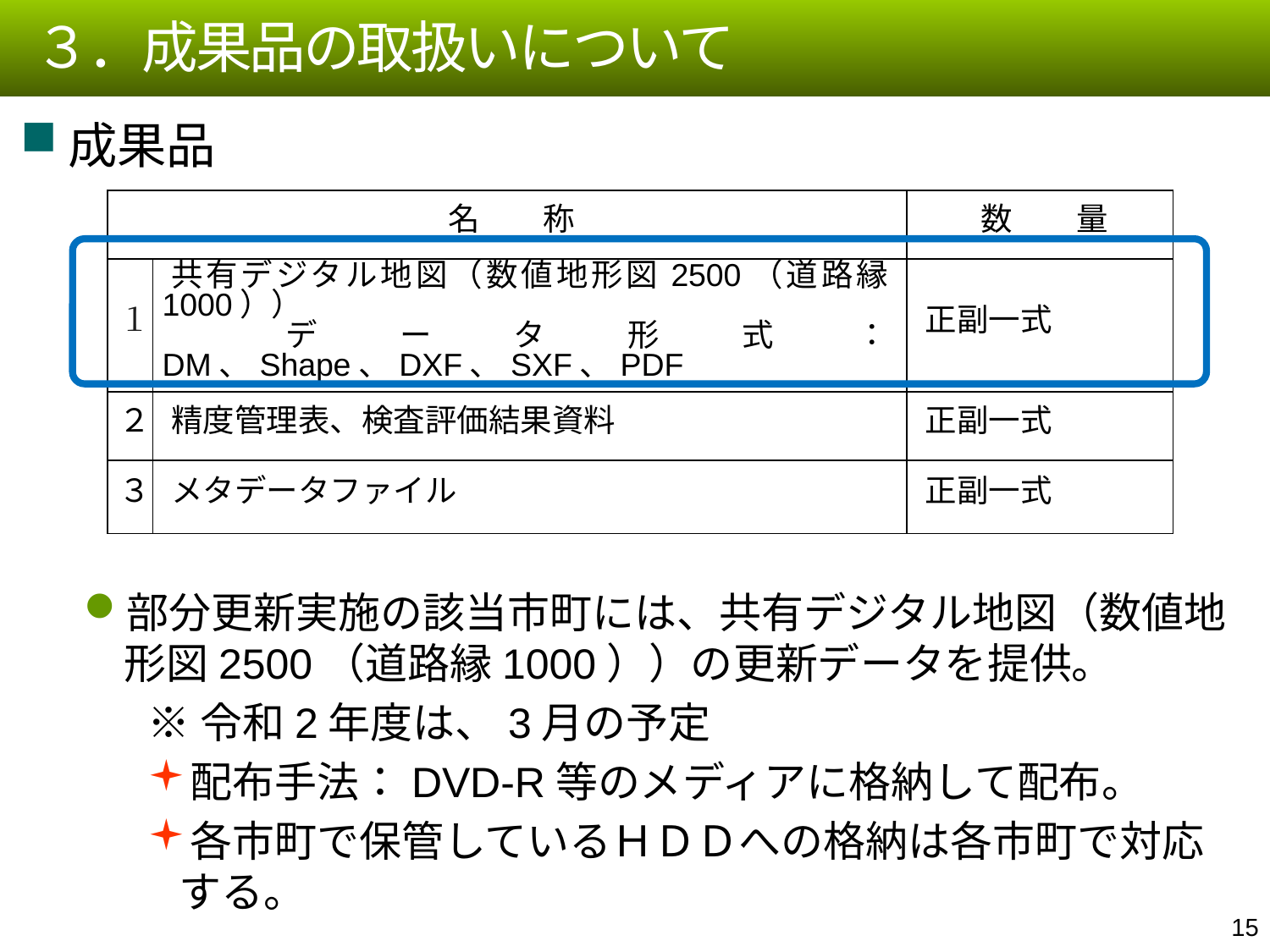

３．成果品の取扱いについて
成果品

部分更新実施の該当市町には、共有デジタル地図（数値地形図2500（道路縁1000））の更新データを提供。
※令和2年度は、3月の予定
配布手法：DVD-R等のメディアに格納して配布。
各市町で保管しているＨＤＤへの格納は各市町で対応する。

| 名　　称 |  | 数　　量 |
| --- | --- | --- |
| １ | 共有デジタル地図（数値地形図2500（道路縁1000）） 　データ形式：DM、Shape、DXF、SXF、PDF | 正副一式 |
| ２ | 精度管理表、検査評価結果資料 | 正副一式 |
| ３ | メタデータファイル | 正副一式 |

15